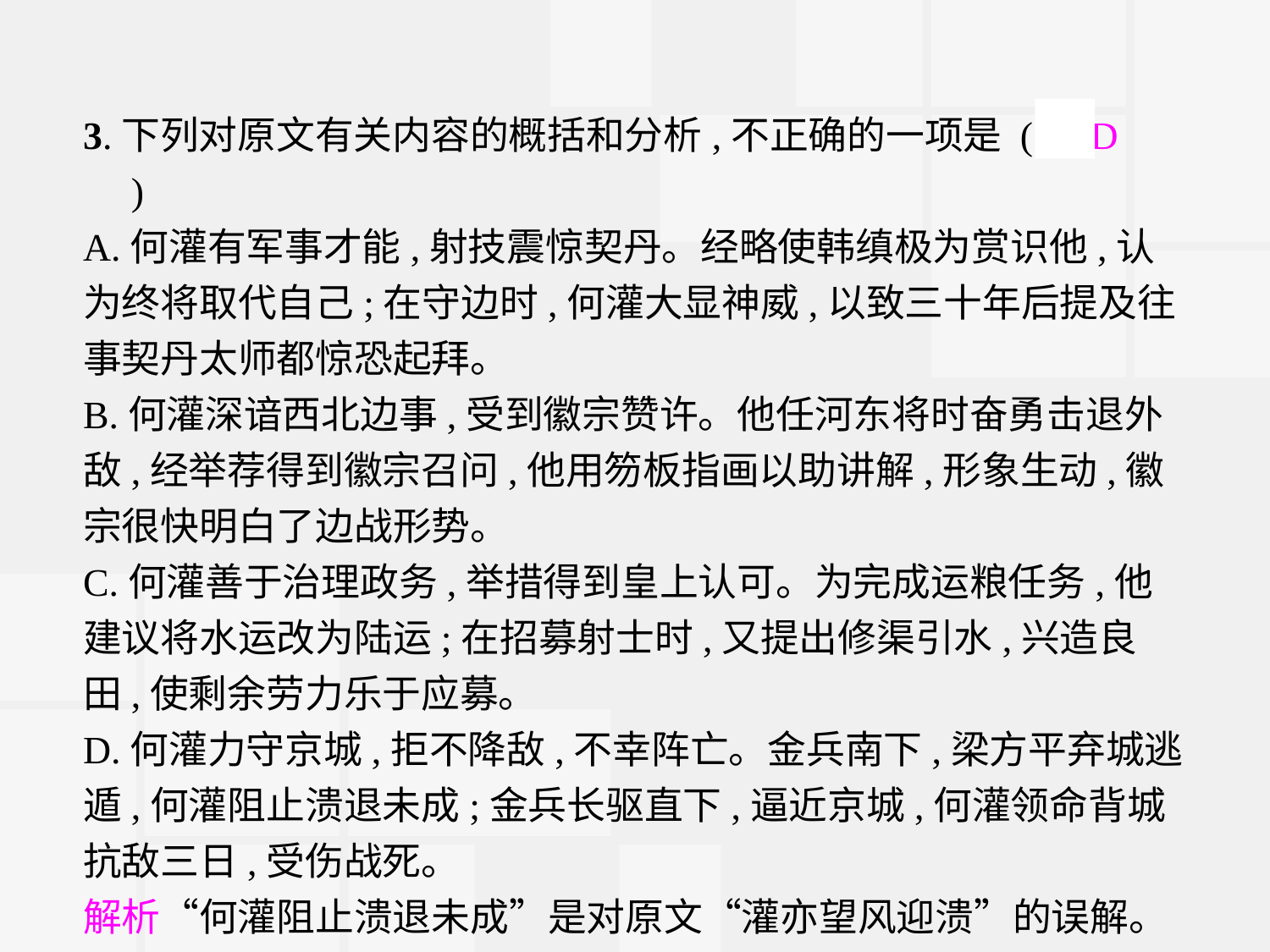

3.下列对原文有关内容的概括和分析,不正确的一项是 (　D　)
A.何灌有军事才能,射技震惊契丹。经略使韩缜极为赏识他,认为终将取代自己;在守边时,何灌大显神威,以致三十年后提及往事契丹太师都惊恐起拜。
B.何灌深谙西北边事,受到徽宗赞许。他任河东将时奋勇击退外敌,经举荐得到徽宗召问,他用笏板指画以助讲解,形象生动,徽宗很快明白了边战形势。
C.何灌善于治理政务,举措得到皇上认可。为完成运粮任务,他建议将水运改为陆运;在招募射士时,又提出修渠引水,兴造良田,使剩余劳力乐于应募。
D.何灌力守京城,拒不降敌,不幸阵亡。金兵南下,梁方平弃城逃遁,何灌阻止溃退未成;金兵长驱直下,逼近京城,何灌领命背城抗敌三日,受伤战死。
解析“何灌阻止溃退未成”是对原文“灌亦望风迎溃”的误解。